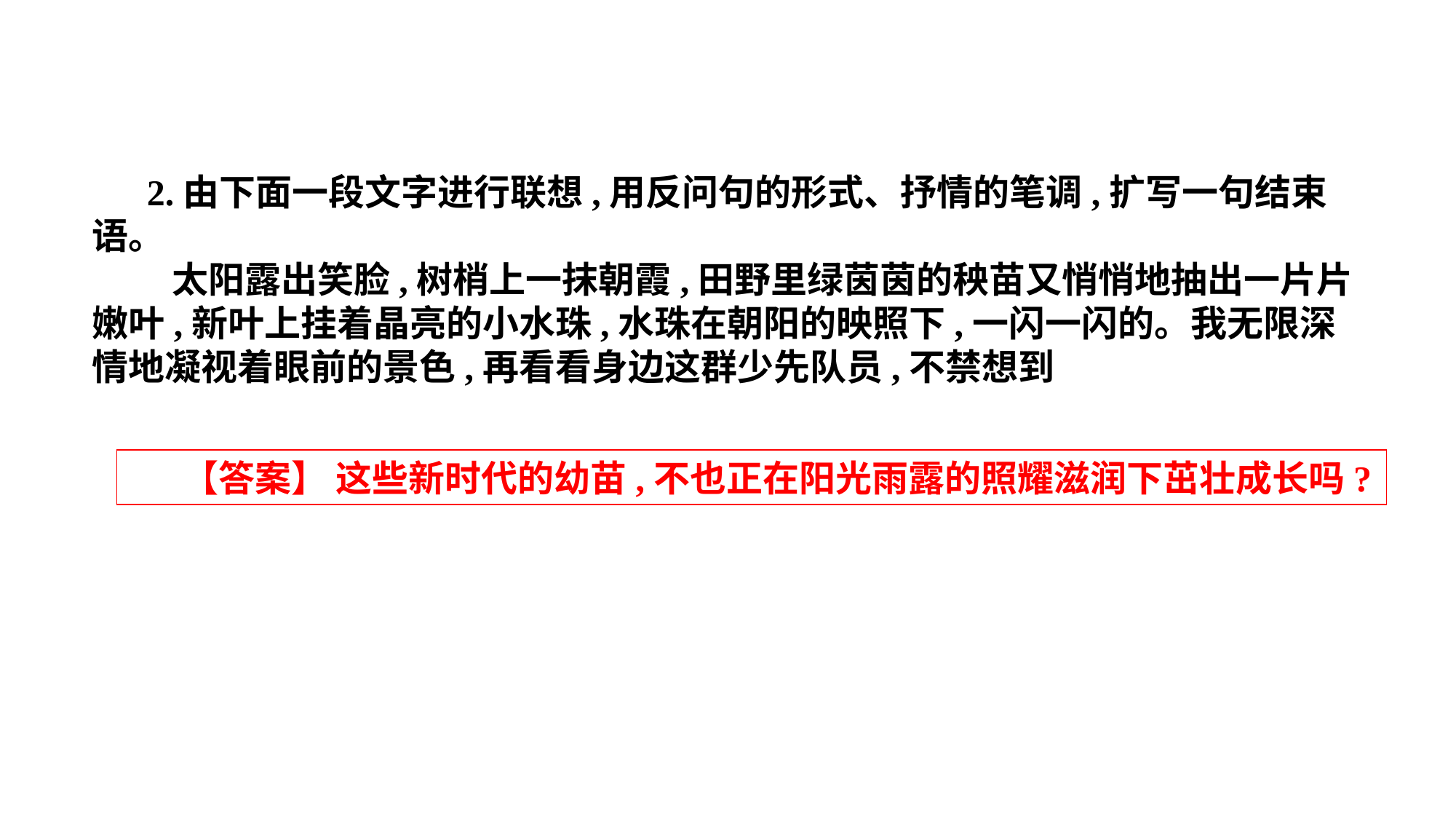

2.由下面一段文字进行联想,用反问句的形式、抒情的笔调,扩写一句结束语。
  太阳露出笑脸,树梢上一抹朝霞,田野里绿茵茵的秧苗又悄悄地抽出一片片嫩叶,新叶上挂着晶亮的小水珠,水珠在朝阳的映照下,一闪一闪的。我无限深情地凝视着眼前的景色,再看看身边这群少先队员,不禁想到
【答案】 这些新时代的幼苗,不也正在阳光雨露的照耀滋润下茁壮成长吗?